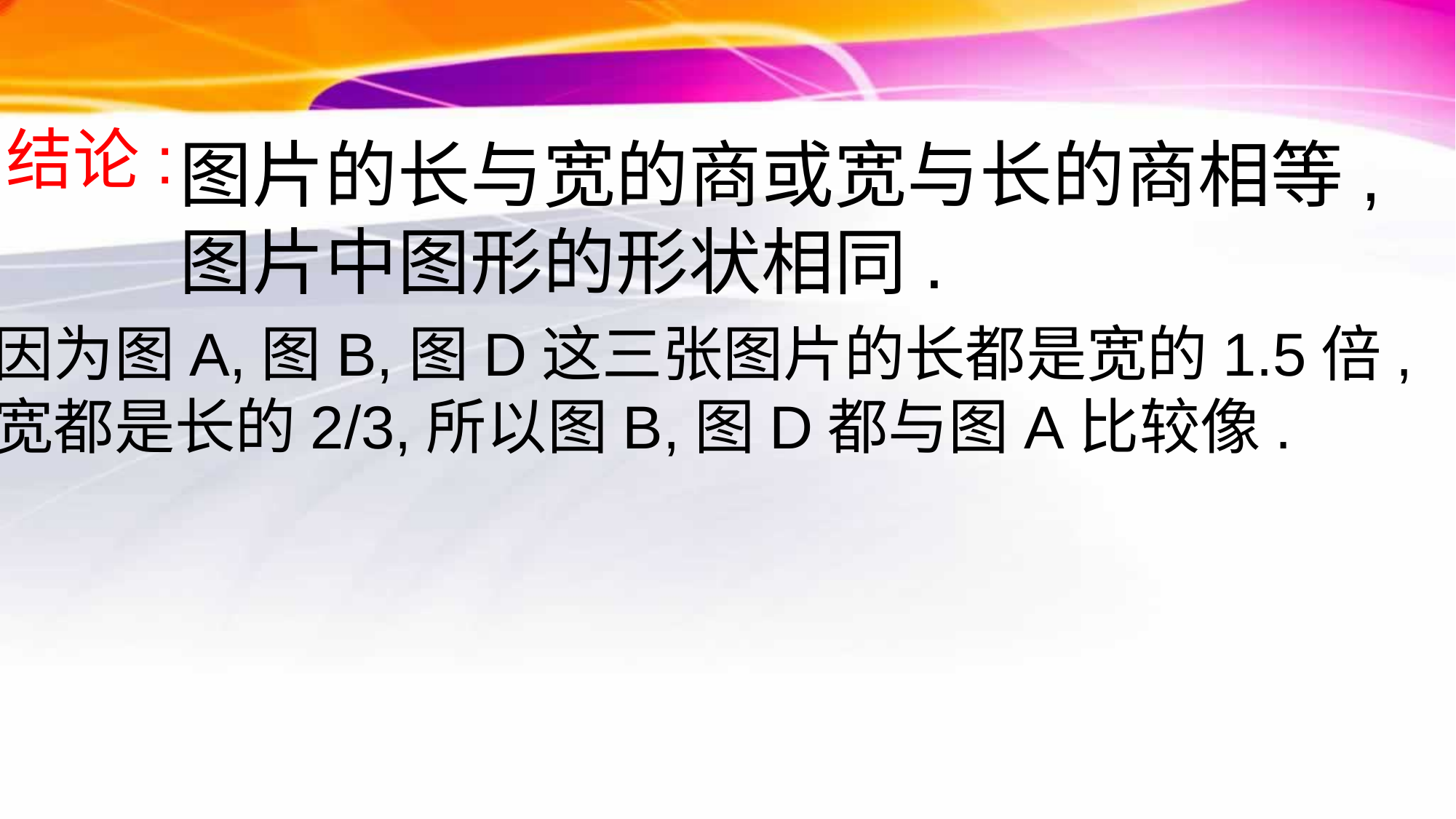

结论:
图片的长与宽的商或宽与长的商相等,
图片中图形的形状相同.
因为图A,图B,图D这三张图片的长都是宽的1.5倍,
宽都是长的2/3,所以图B,图D都与图A比较像.